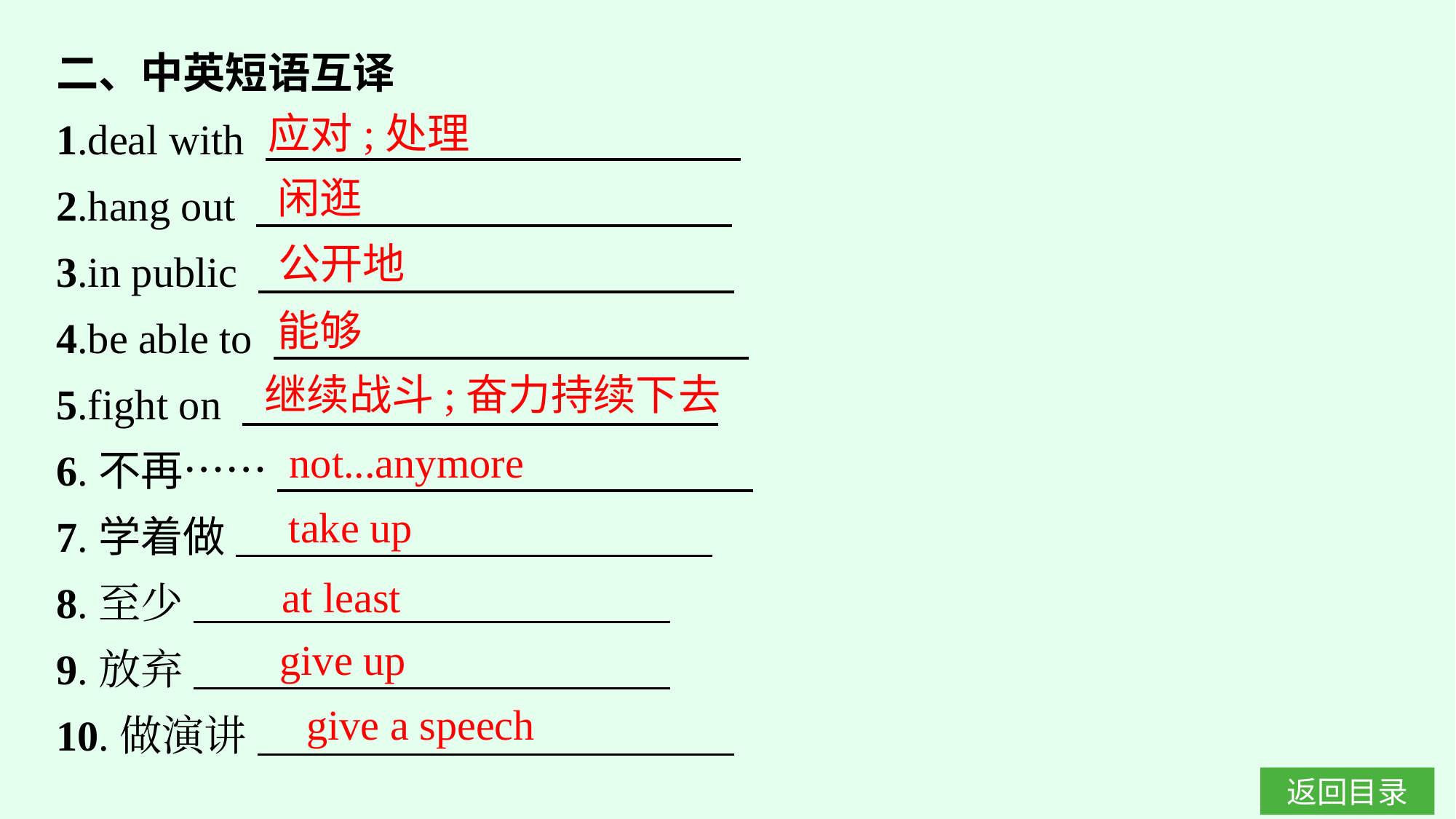

二、中英短语互译
1.deal with
2.hang out
3.in public
4.be able to
5.fight on
6.不再……
7.学着做
8.至少
9.放弃
10.做演讲
应对;处理
闲逛
公开地
能够
继续战斗;奋力持续下去
not...anymore
take up
at least
give up
give a speech